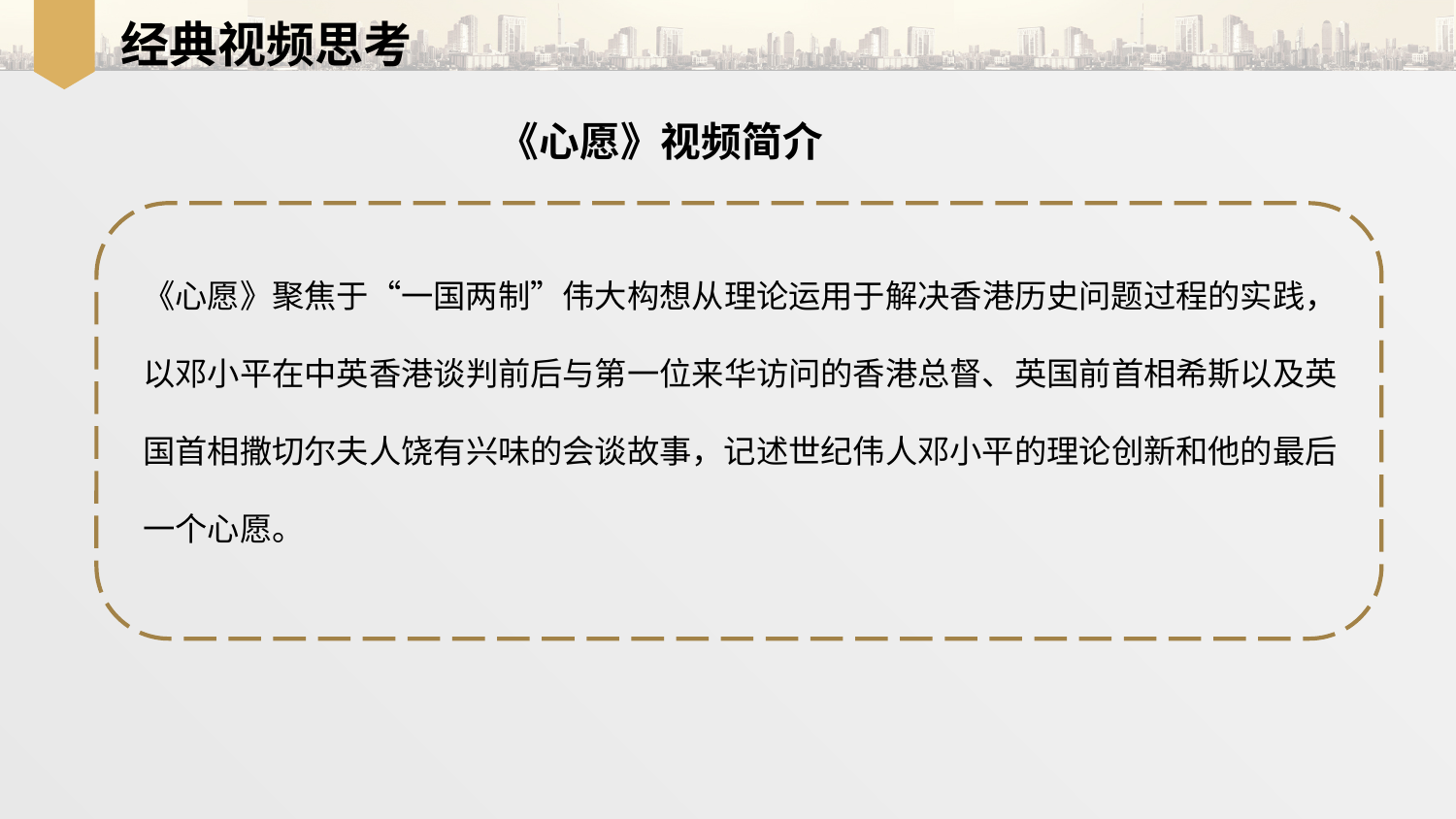

经典视频思考
《心愿》视频简介

《心愿》聚焦于“一国两制”伟大构想从理论运用于解决香港历史问题过程的实践，以邓小平在中英香港谈判前后与第一位来华访问的香港总督、英国前首相希斯以及英国首相撒切尔夫人饶有兴味的会谈故事，记述世纪伟人邓小平的理论创新和他的最后一个心愿。